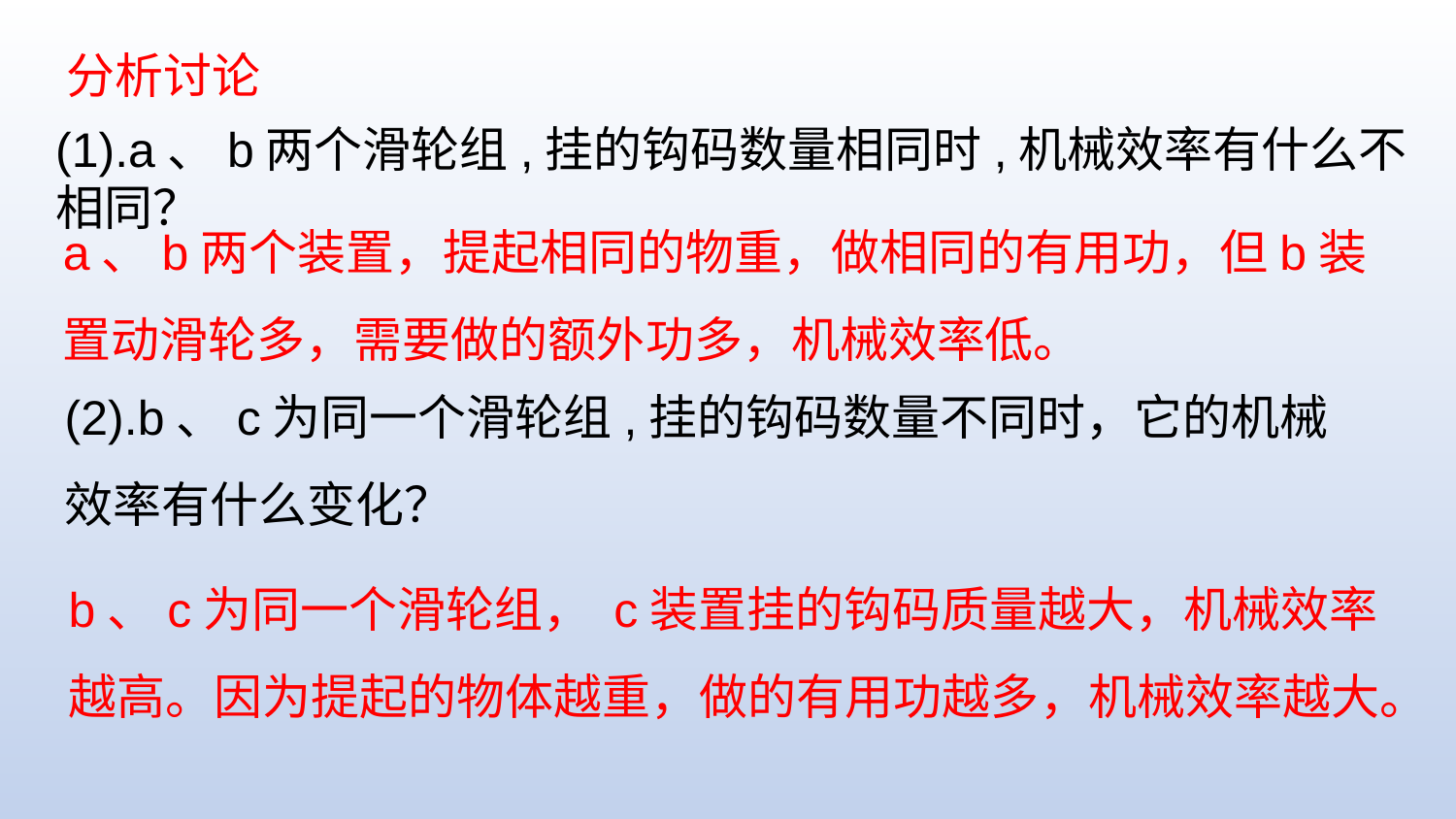

分析讨论
(1).a、b两个滑轮组,挂的钩码数量相同时,机械效率有什么不相同？
a、b两个装置，提起相同的物重，做相同的有用功，但b装置动滑轮多，需要做的额外功多，机械效率低。
(2).b、c为同一个滑轮组,挂的钩码数量不同时，它的机械效率有什么变化？
b、c为同一个滑轮组， c装置挂的钩码质量越大，机械效率越高。因为提起的物体越重，做的有用功越多，机械效率越大。